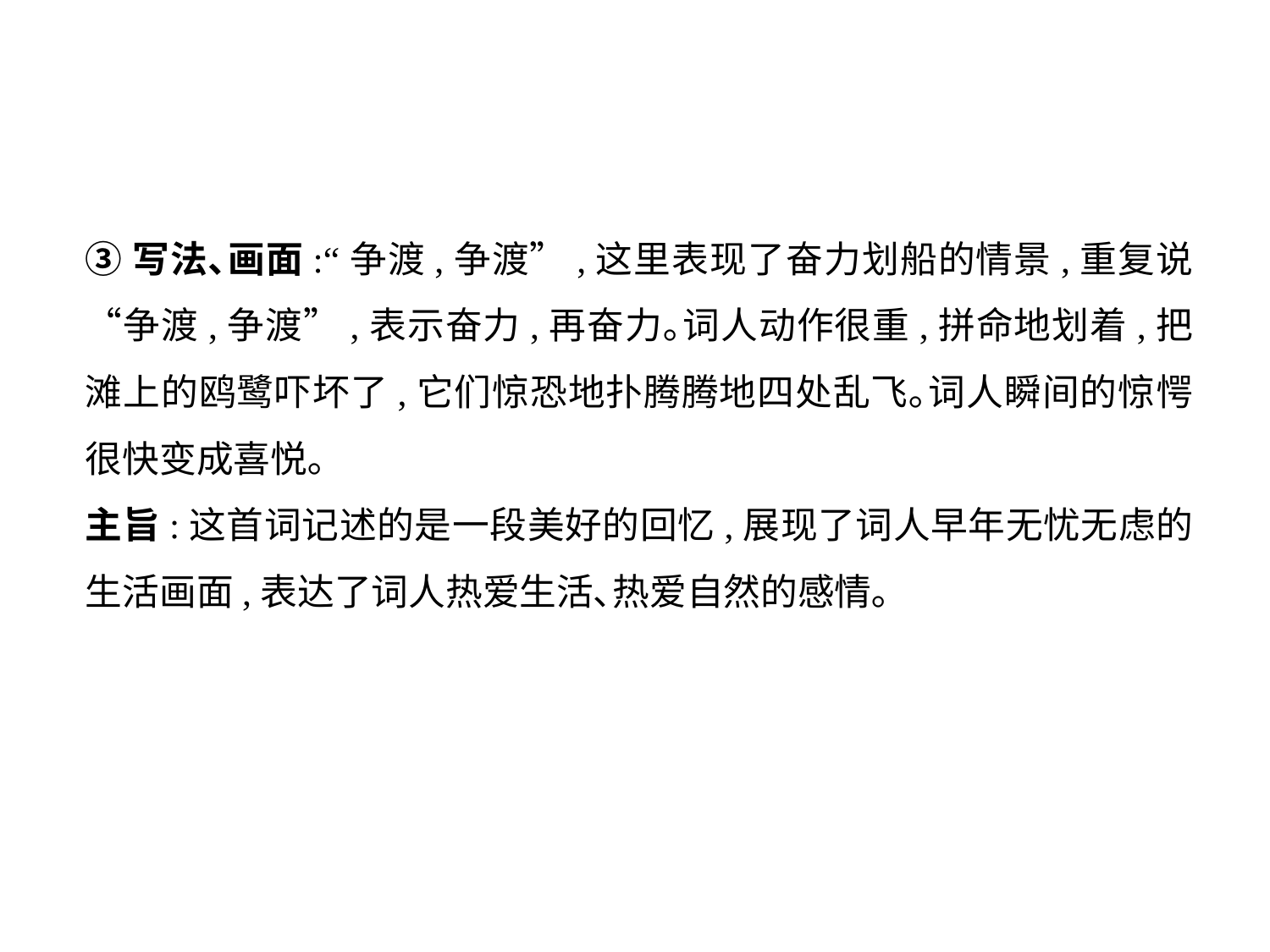

③写法､画面:“争渡,争渡”,这里表现了奋力划船的情景,重复说“争渡,争渡”,表示奋力,再奋力｡词人动作很重,拼命地划着,把滩上的鸥鹭吓坏了,它们惊恐地扑腾腾地四处乱飞｡词人瞬间的惊愕很快变成喜悦｡
主旨:这首词记述的是一段美好的回忆,展现了词人早年无忧无虑的生活画面,表达了词人热爱生活､热爱自然的感情｡